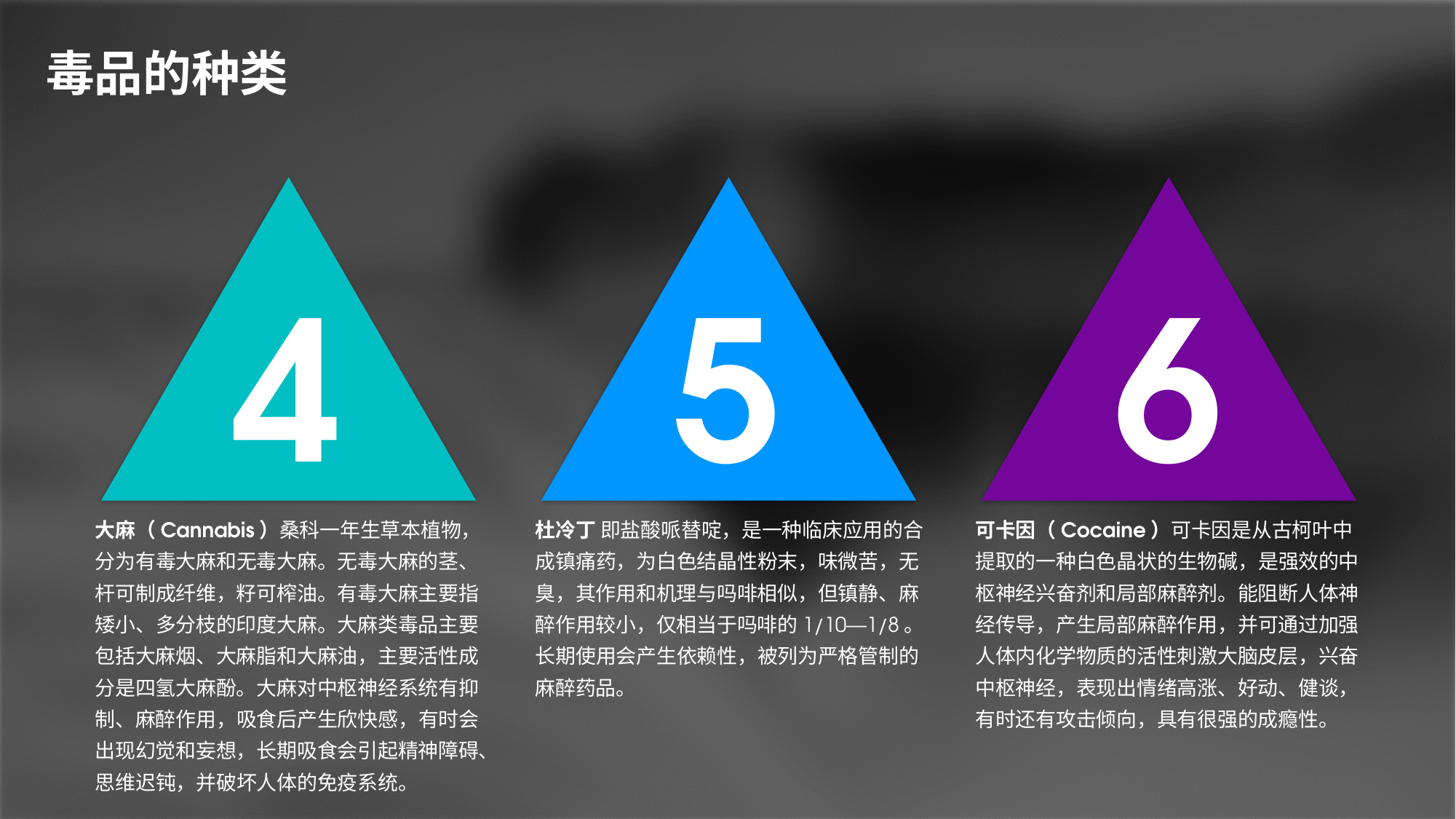

毒品的种类
4
大麻（Cannabis）桑科一年生草本植物，分为有毒大麻和无毒大麻。无毒大麻的茎、杆可制成纤维，籽可榨油。有毒大麻主要指矮小、多分枝的印度大麻。大麻类毒品主要包括大麻烟、大麻脂和大麻油，主要活性成分是四氢大麻酚。大麻对中枢神经系统有抑制、麻醉作用，吸食后产生欣快感，有时会出现幻觉和妄想，长期吸食会引起精神障碍、思维迟钝，并破坏人体的免疫系统。
5
杜冷丁 即盐酸哌替啶，是一种临床应用的合成镇痛药，为白色结晶性粉末，味微苦，无臭，其作用和机理与吗啡相似，但镇静、麻醉作用较小，仅相当于吗啡的1/10—1/8。长期使用会产生依赖性，被列为严格管制的麻醉药品。
6
可卡因（Cocaine）可卡因是从古柯叶中提取的一种白色晶状的生物碱，是强效的中枢神经兴奋剂和局部麻醉剂。能阻断人体神经传导，产生局部麻醉作用，并可通过加强人体内化学物质的活性刺激大脑皮层，兴奋中枢神经，表现出情绪高涨、好动、健谈，有时还有攻击倾向，具有很强的成瘾性。